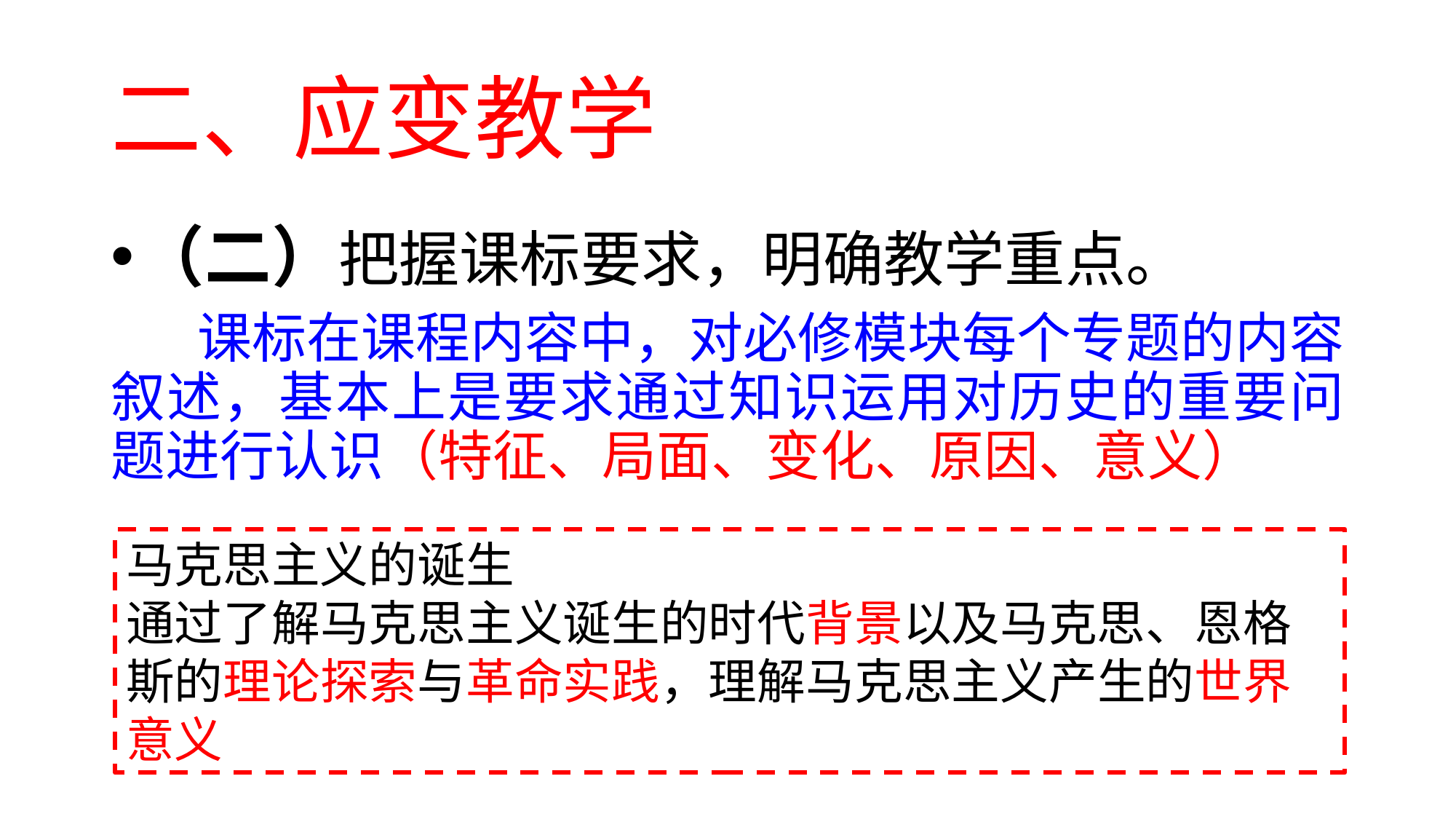

# 二、应变教学
（二）把握课标要求，明确教学重点。
      课标在课程内容中，对必修模块每个专题的内容叙述，基本上是要求通过知识运用对历史的重要问题进行认识（特征、局面、变化、原因、意义）

马克思主义的诞生
通过了解马克思主义诞生的时代背景以及马克思、恩格斯的理论探索与革命实践，理解马克思主义产生的世界意义